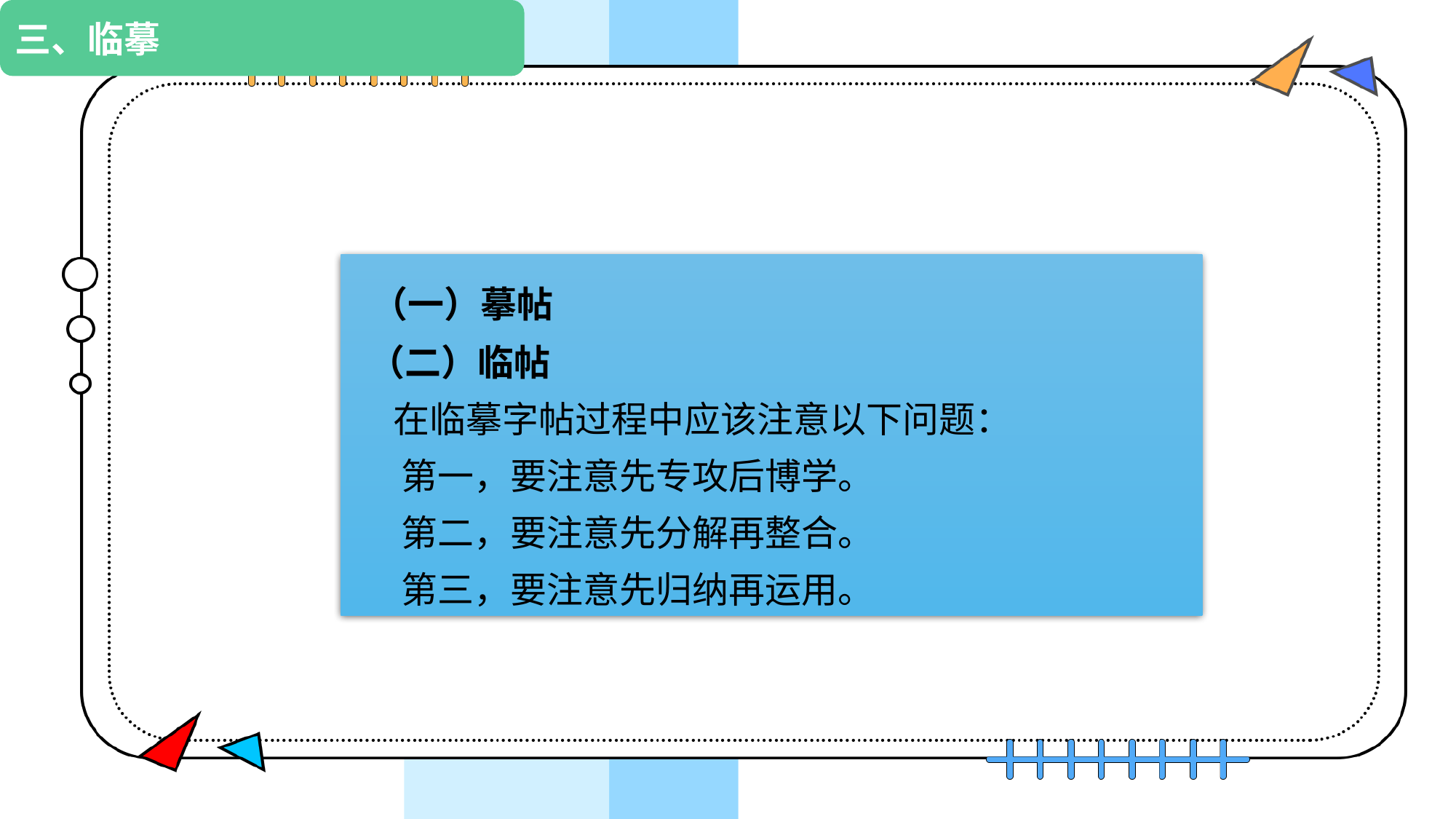

三、临摹
 （一）摹帖
 （二）临帖
    在临摹字帖过程中应该注意以下问题：
     第一，要注意先专攻后博学。
     第二，要注意先分解再整合。
     第三，要注意先归纳再运用。